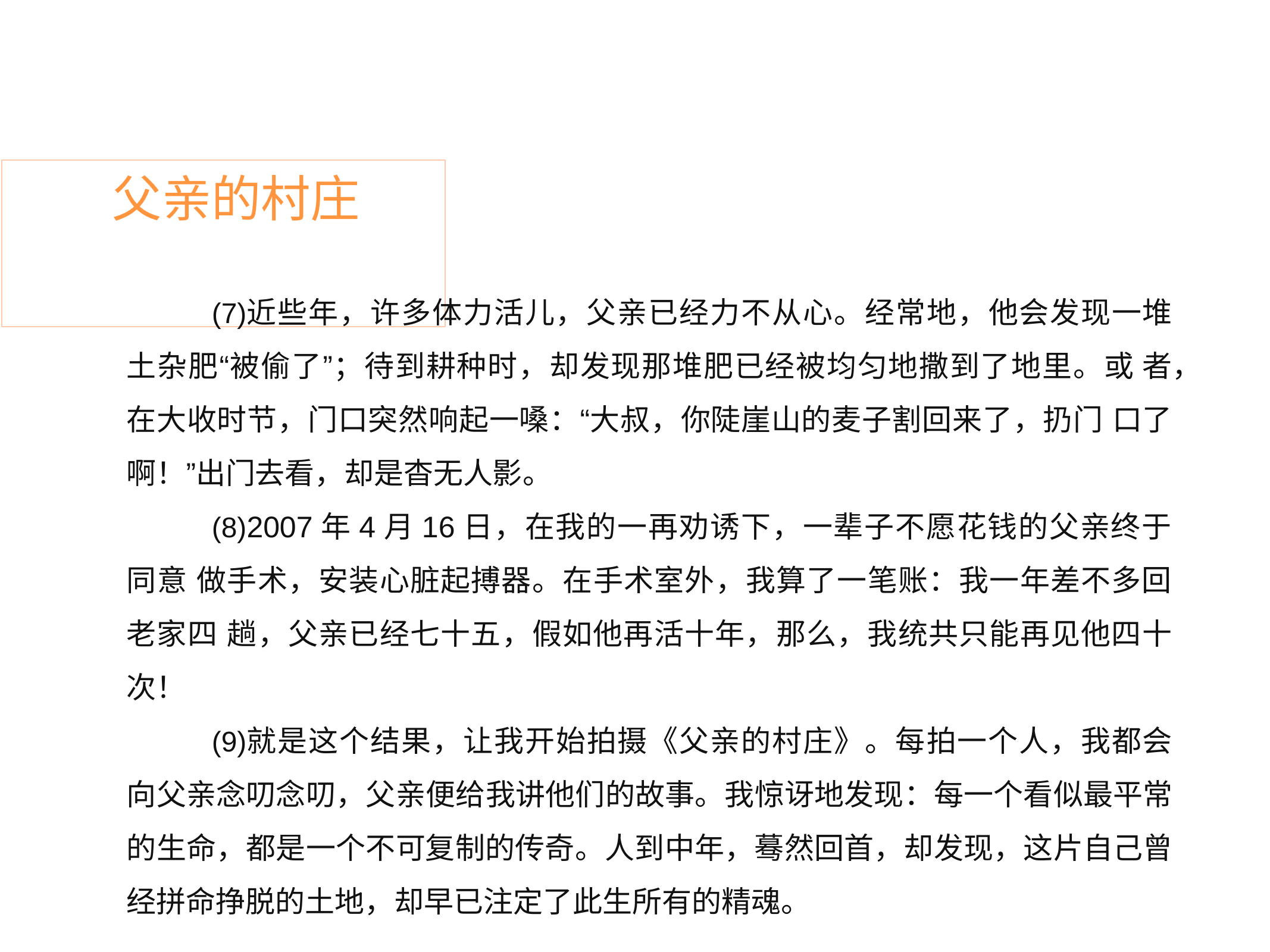

# 父亲的村庄
近些年，许多体力活儿，父亲已经力不从心。经常地，他会发现一堆 土杂肥“被偷了”；待到耕种时，却发现那堆肥已经被均匀地撒到了地里。或 者，在大收时节，门口突然响起一嗓：“大叔，你陡崖山的麦子割回来了，扔门 口了啊！”出门去看，却是杳无人影。
2007年4月16日，在我的一再劝诱下，一辈子不愿花钱的父亲终于同意 做手术，安装心脏起搏器。在手术室外，我算了一笔账：我一年差不多回老家四 趟，父亲已经七十五，假如他再活十年，那么，我统共只能再见他四十次！
就是这个结果，让我开始拍摄《父亲的村庄》。每拍一个人，我都会 向父亲念叨念叨，父亲便给我讲他们的故事。我惊讶地发现：每一个看似最平常 的生命，都是一个不可复制的传奇。人到中年，蓦然回首，却发现，这片自己曾 经拼命挣脱的土地，却早已注定了此生所有的精魂。